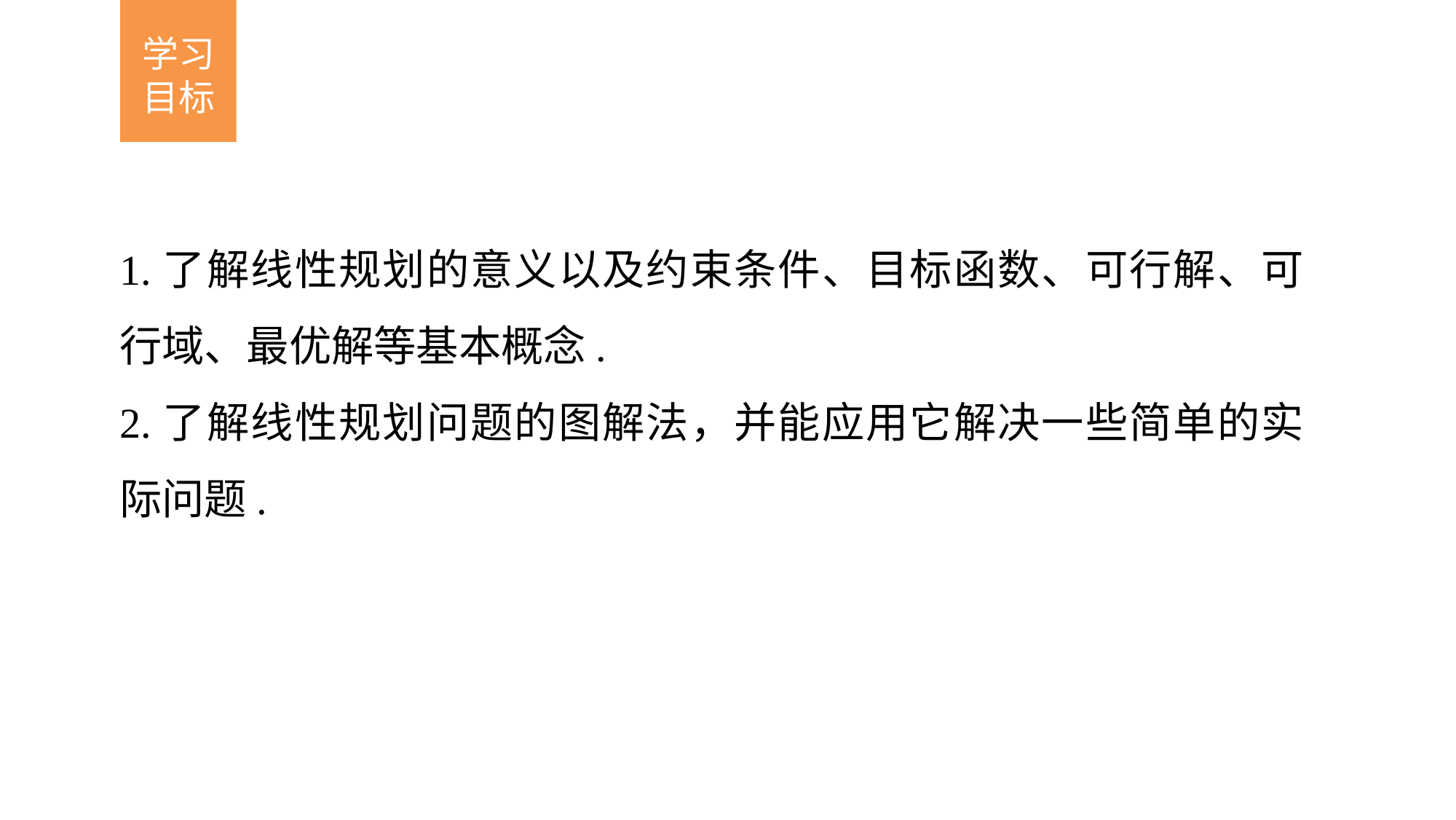

学习目标
1.了解线性规划的意义以及约束条件、目标函数、可行解、可行域、最优解等基本概念.
2.了解线性规划问题的图解法，并能应用它解决一些简单的实际问题.